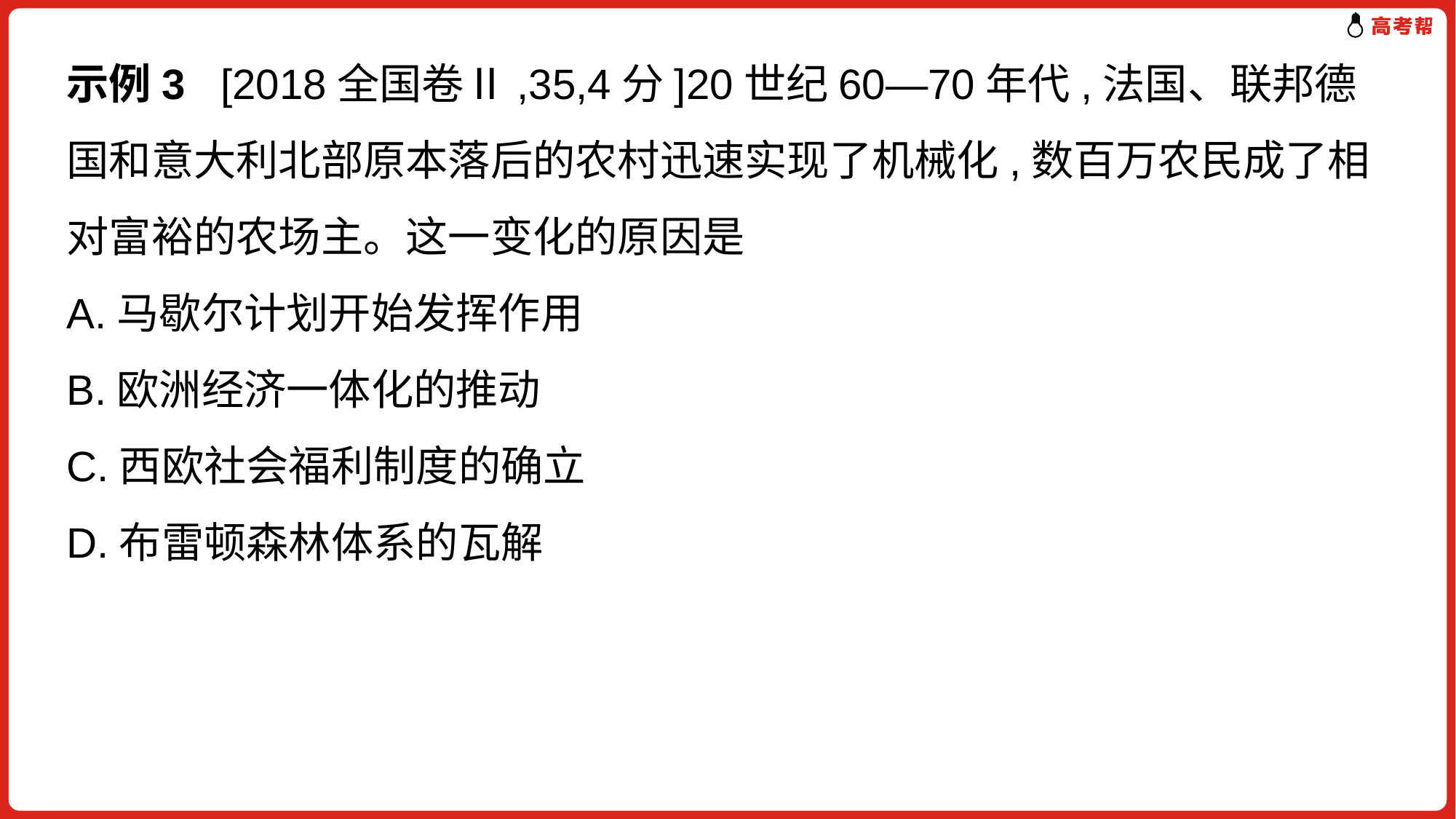

示例3   [2018全国卷Ⅱ,35,4分]20世纪60—70年代,法国、联邦德国和意大利北部原本落后的农村迅速实现了机械化,数百万农民成了相对富裕的农场主。这一变化的原因是
A.马歇尔计划开始发挥作用
B.欧洲经济一体化的推动
C.西欧社会福利制度的确立
D.布雷顿森林体系的瓦解